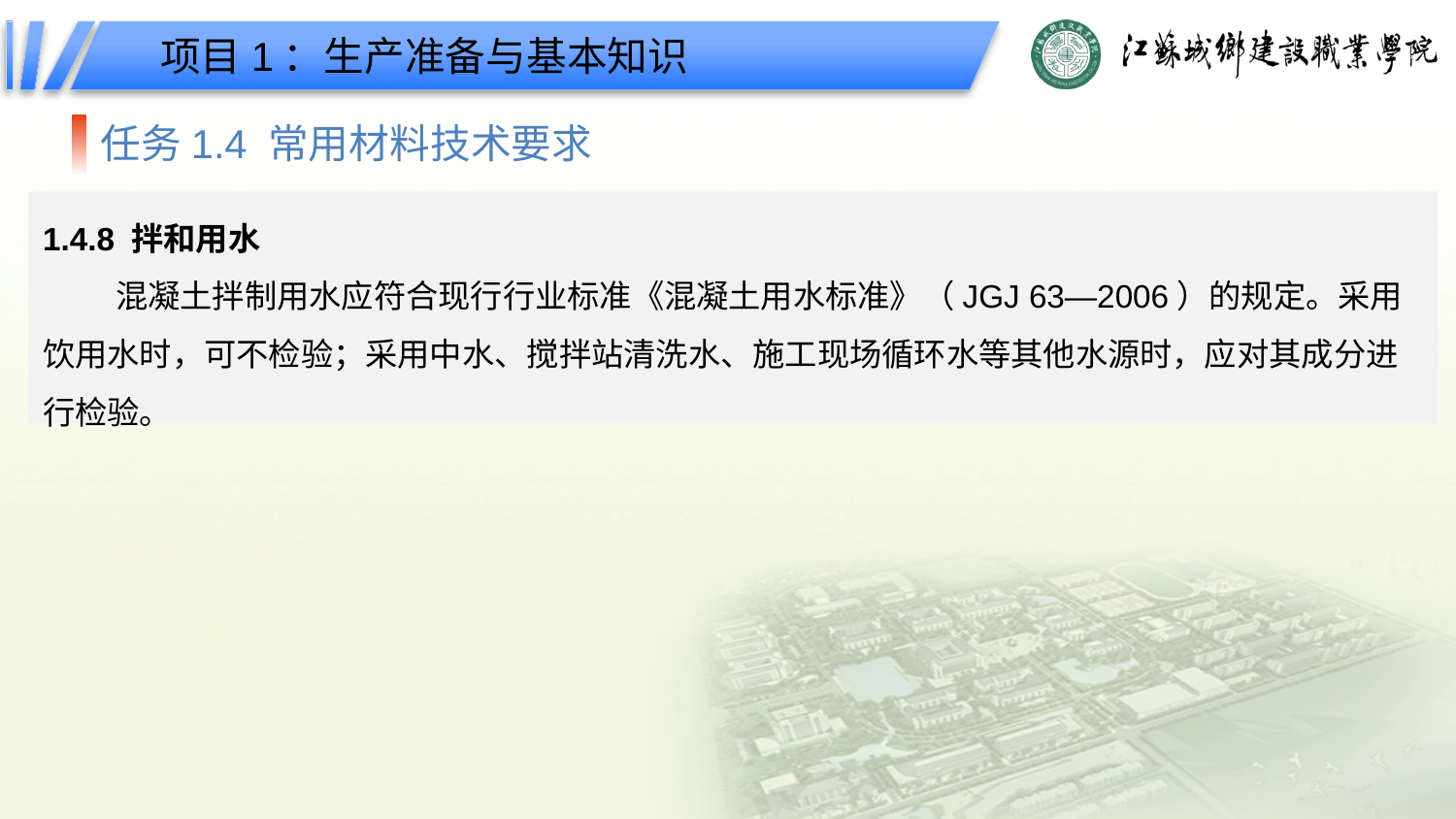

项目1：生产准备与基本知识
任务1.4 常用材料技术要求

1.4.8 拌和用水
混凝土拌制用水应符合现行行业标准《混凝土用水标准》（JGJ 63—2006）的规定。采用饮用水时，可不检验；采用中水、搅拌站清洗水、施工现场循环水等其他水源时，应对其成分进行检验。